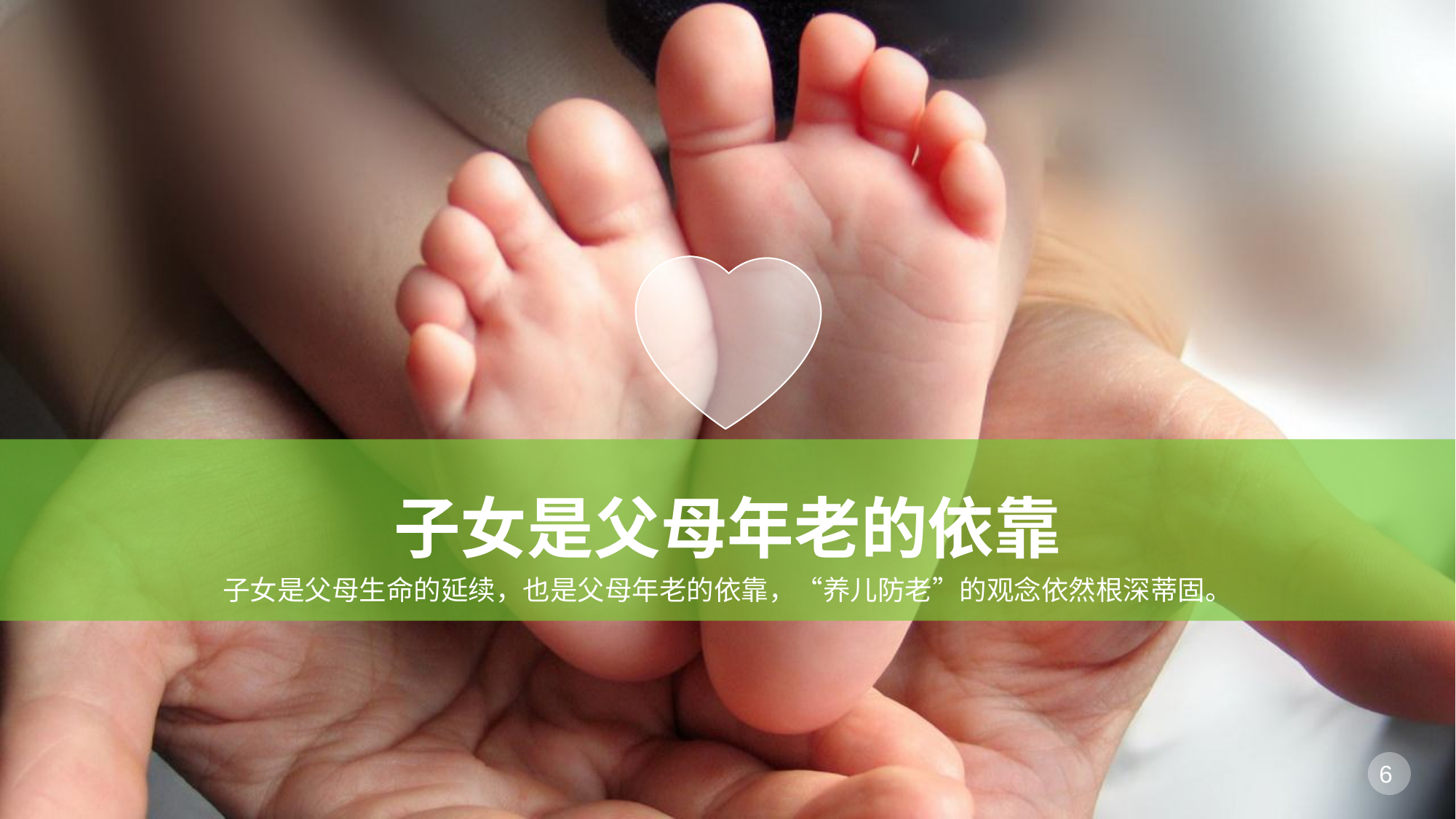

子女是父母年老的依靠
子女是父母生命的延续，也是父母年老的依靠，“养儿防老”的观念依然根深蒂固。